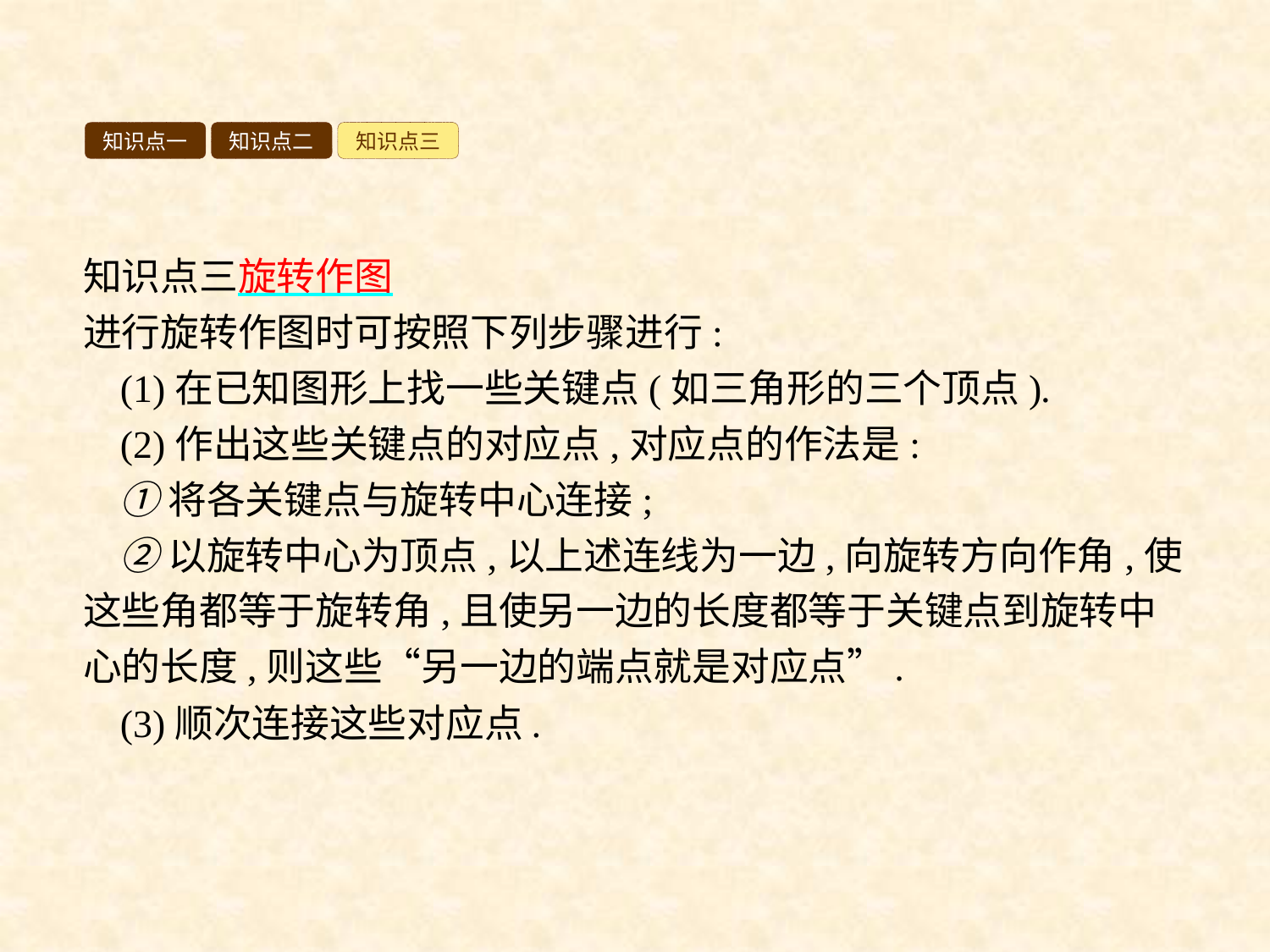

知识点一
知识点二
知识点三
知识点三旋转作图
进行旋转作图时可按照下列步骤进行:
(1)在已知图形上找一些关键点(如三角形的三个顶点).
(2)作出这些关键点的对应点,对应点的作法是:
①将各关键点与旋转中心连接;
②以旋转中心为顶点,以上述连线为一边,向旋转方向作角,使这些角都等于旋转角,且使另一边的长度都等于关键点到旋转中心的长度,则这些“另一边的端点就是对应点”.
(3)顺次连接这些对应点.